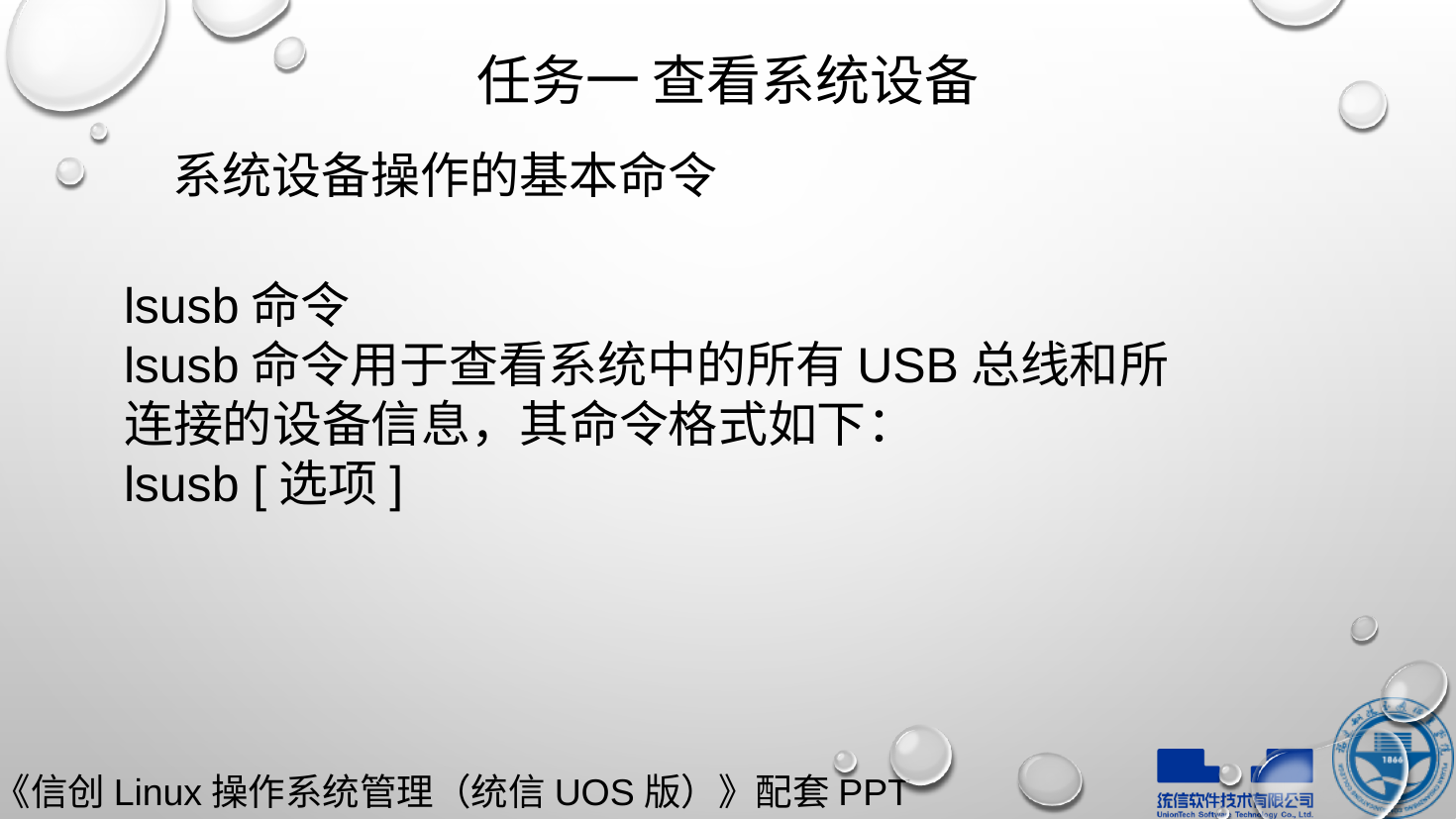

# 任务一 查看系统设备
系统设备操作的基本命令
lsusb命令
lsusb命令用于查看系统中的所有USB总线和所连接的设备信息，其命令格式如下：
lsusb [选项]